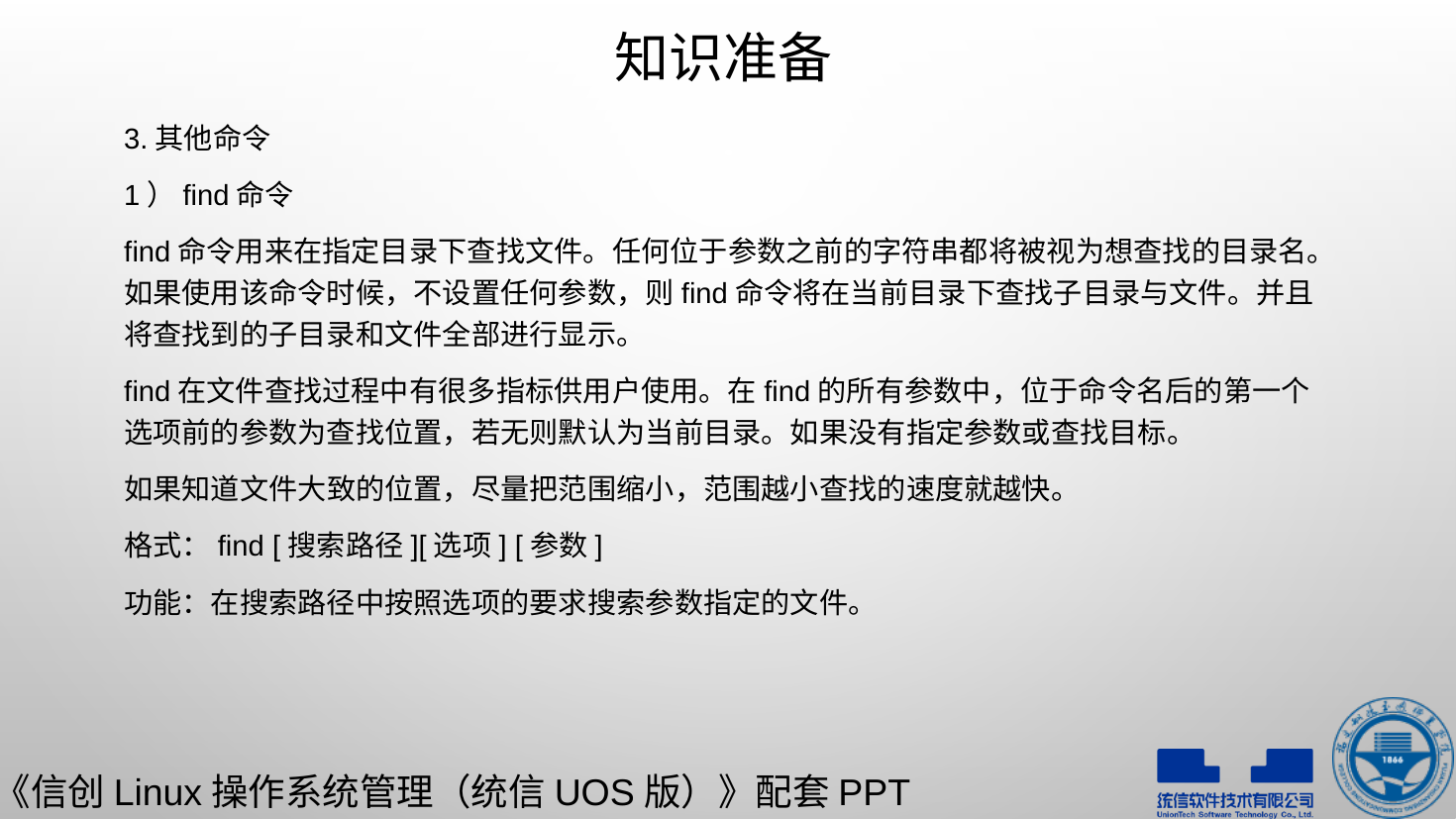

# 知识准备
3.其他命令
1）find命令
find命令用来在指定目录下查找文件。任何位于参数之前的字符串都将被视为想查找的目录名。如果使用该命令时候，不设置任何参数，则find命令将在当前目录下查找子目录与文件。并且将查找到的子目录和文件全部进行显示。
find在文件查找过程中有很多指标供用户使用。在find的所有参数中，位于命令名后的第一个选项前的参数为查找位置，若无则默认为当前目录。如果没有指定参数或查找目标。
如果知道文件大致的位置，尽量把范围缩小，范围越小查找的速度就越快。
格式：find [搜索路径][选项] [参数]
功能：在搜索路径中按照选项的要求搜索参数指定的文件。